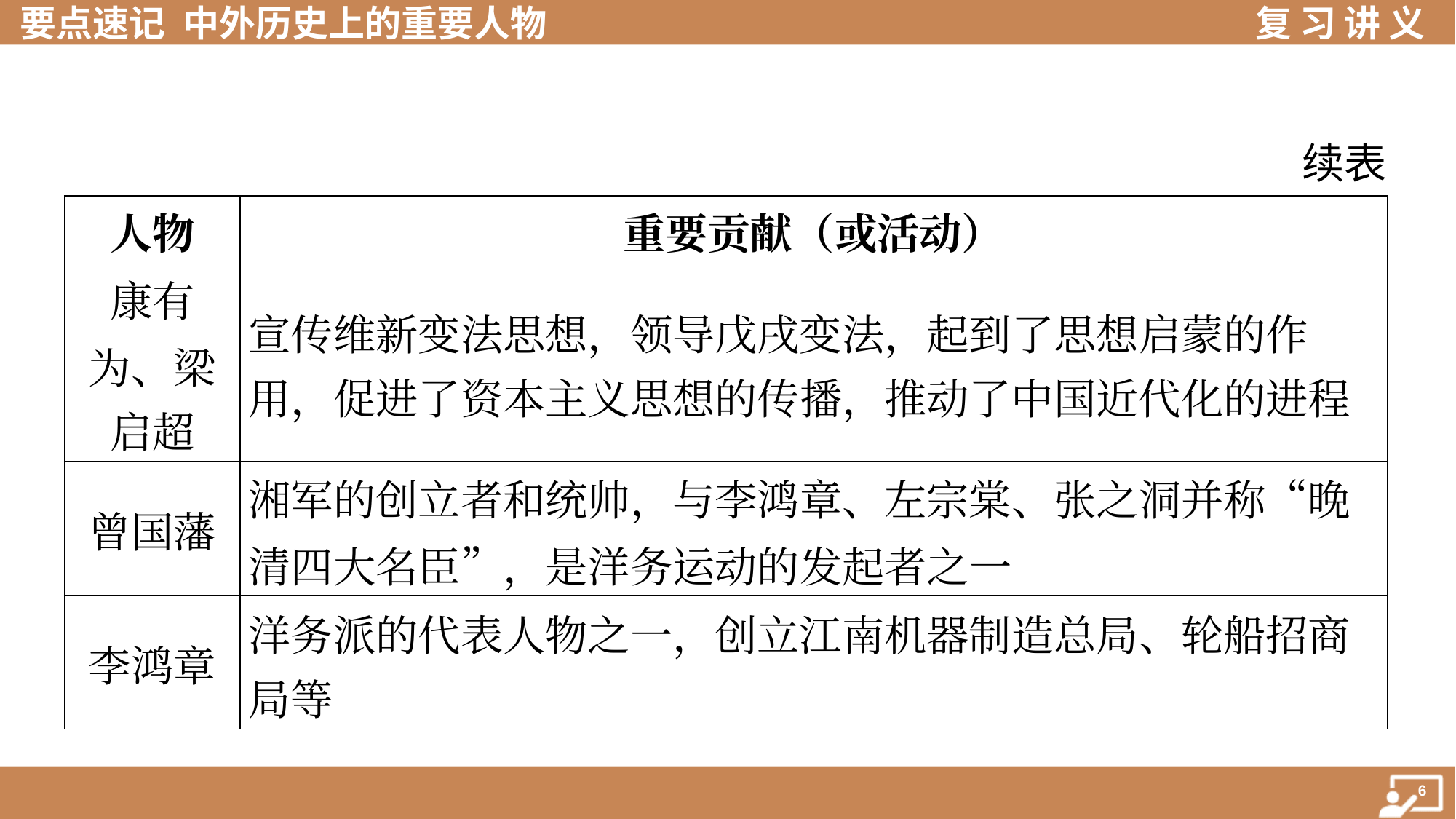

续表
| 人物 | 重要贡献（或活动） |
| --- | --- |
| 康有 为、梁 启超 | 宣传维新变法思想，领导戊戌变法，起到了思想启蒙的作 用，促进了资本主义思想的传播，推动了中国近代化的进程 |
| 曾国藩 | 湘军的创立者和统帅，与李鸿章、左宗棠、张之洞并称“晚清四大名臣”，是洋务运动的发起者之一 |
| 李鸿章 | 洋务派的代表人物之一，创立江南机器制造总局、轮船招商 局等 |